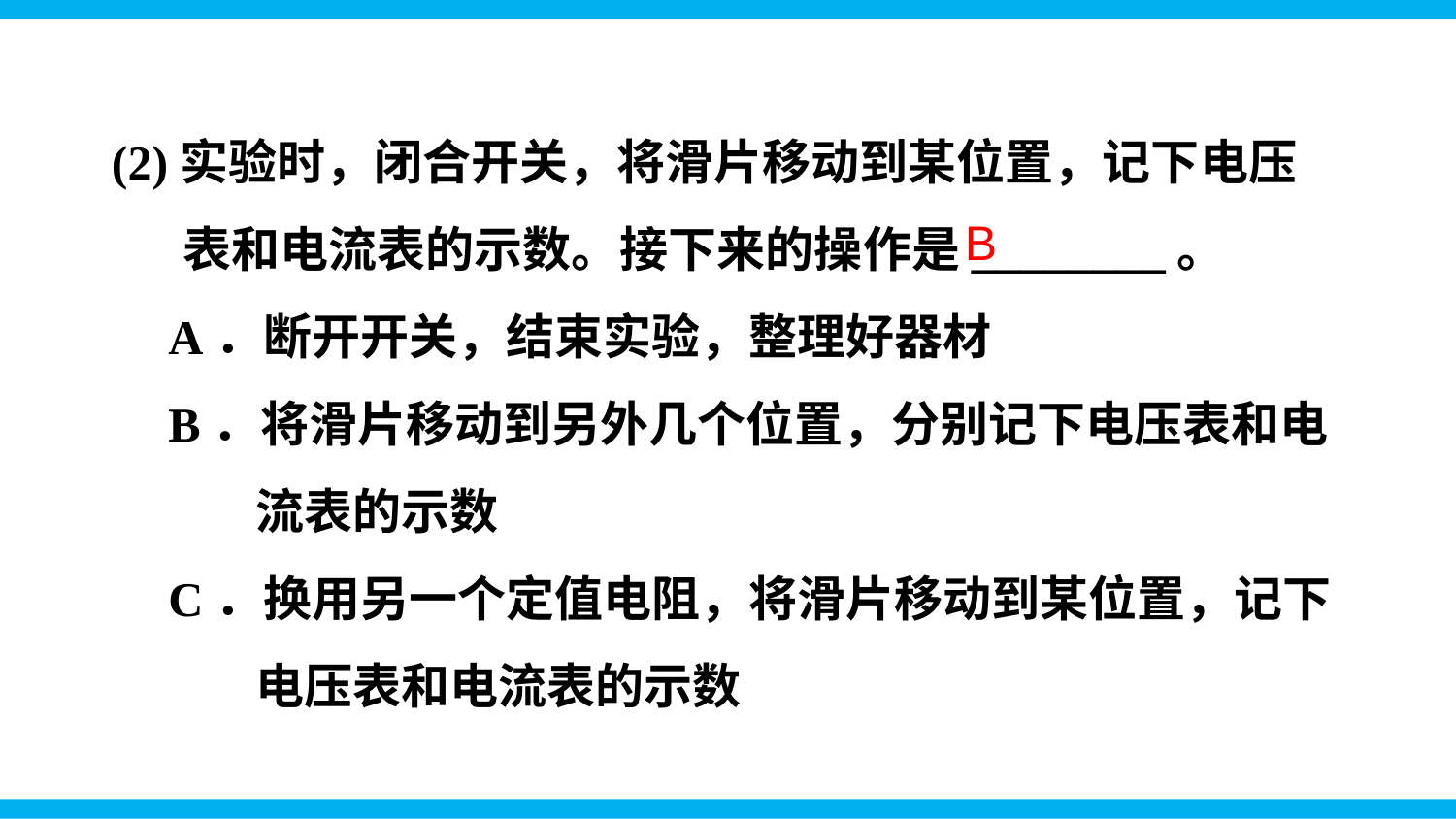

(2)实验时，闭合开关，将滑片移动到某位置，记下电压表和电流表的示数。接下来的操作是________。
A．断开开关，结束实验，整理好器材
B．将滑片移动到另外几个位置，分别记下电压表和电流表的示数
C．换用另一个定值电阻，将滑片移动到某位置，记下电压表和电流表的示数
B